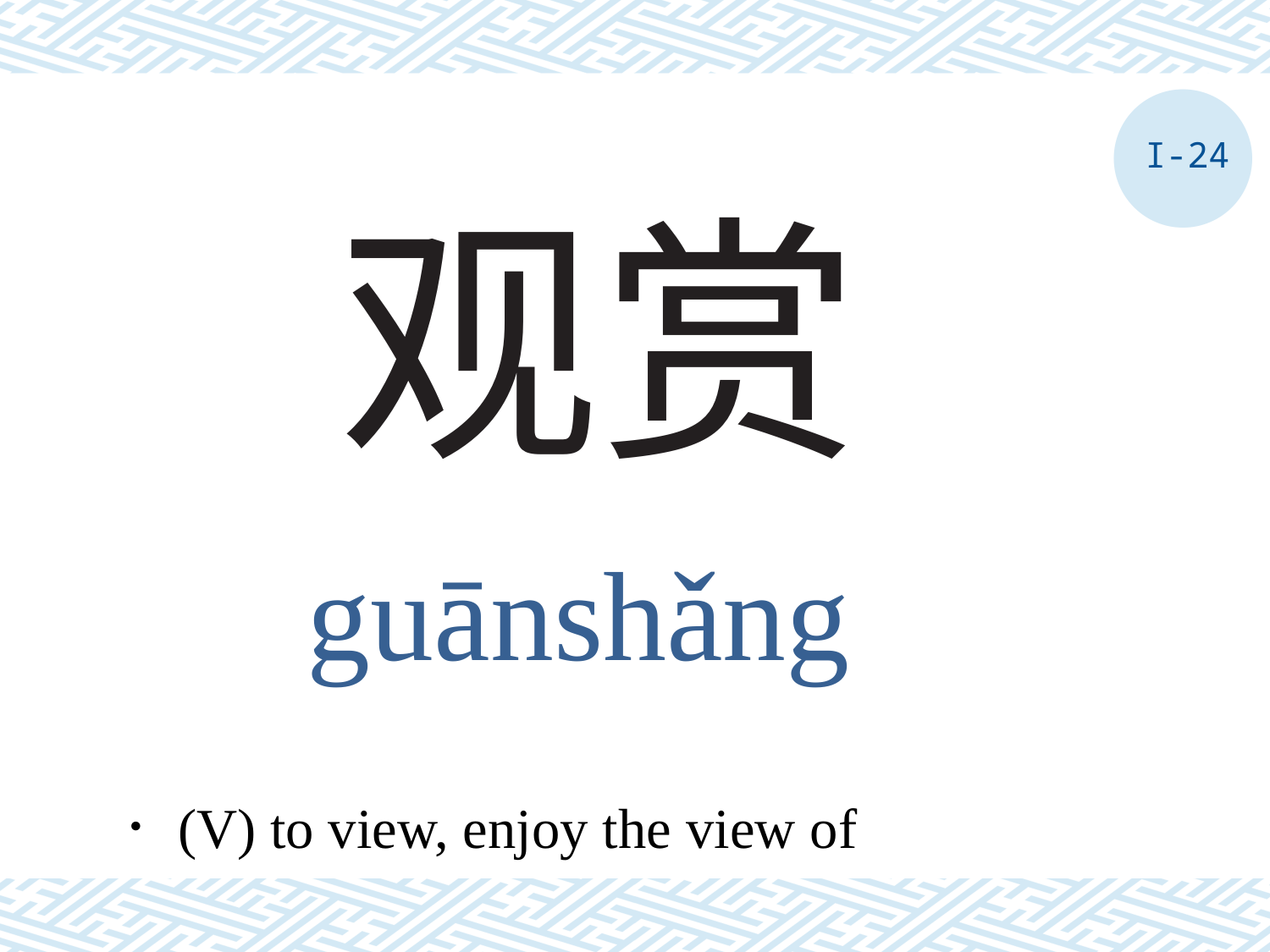

I-24

# 观赏
guānshǎng
．(V) to view, enjoy the view of